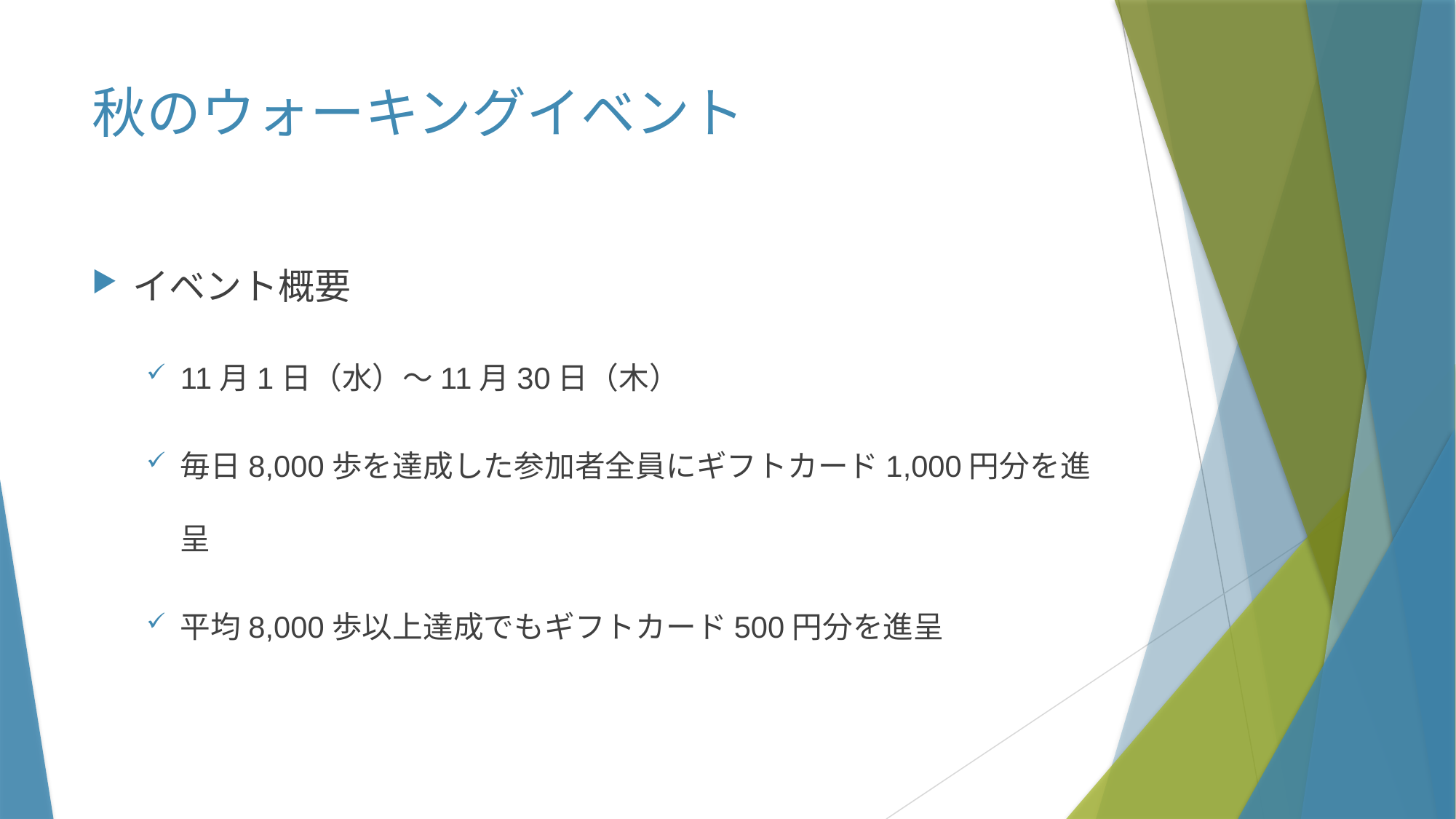

# 秋のウォーキングイベント
イベント概要
11月1日（水）～11月30日（木）
毎日8,000歩を達成した参加者全員にギフトカード1,000円分を進呈
平均8,000歩以上達成でもギフトカード500円分を進呈